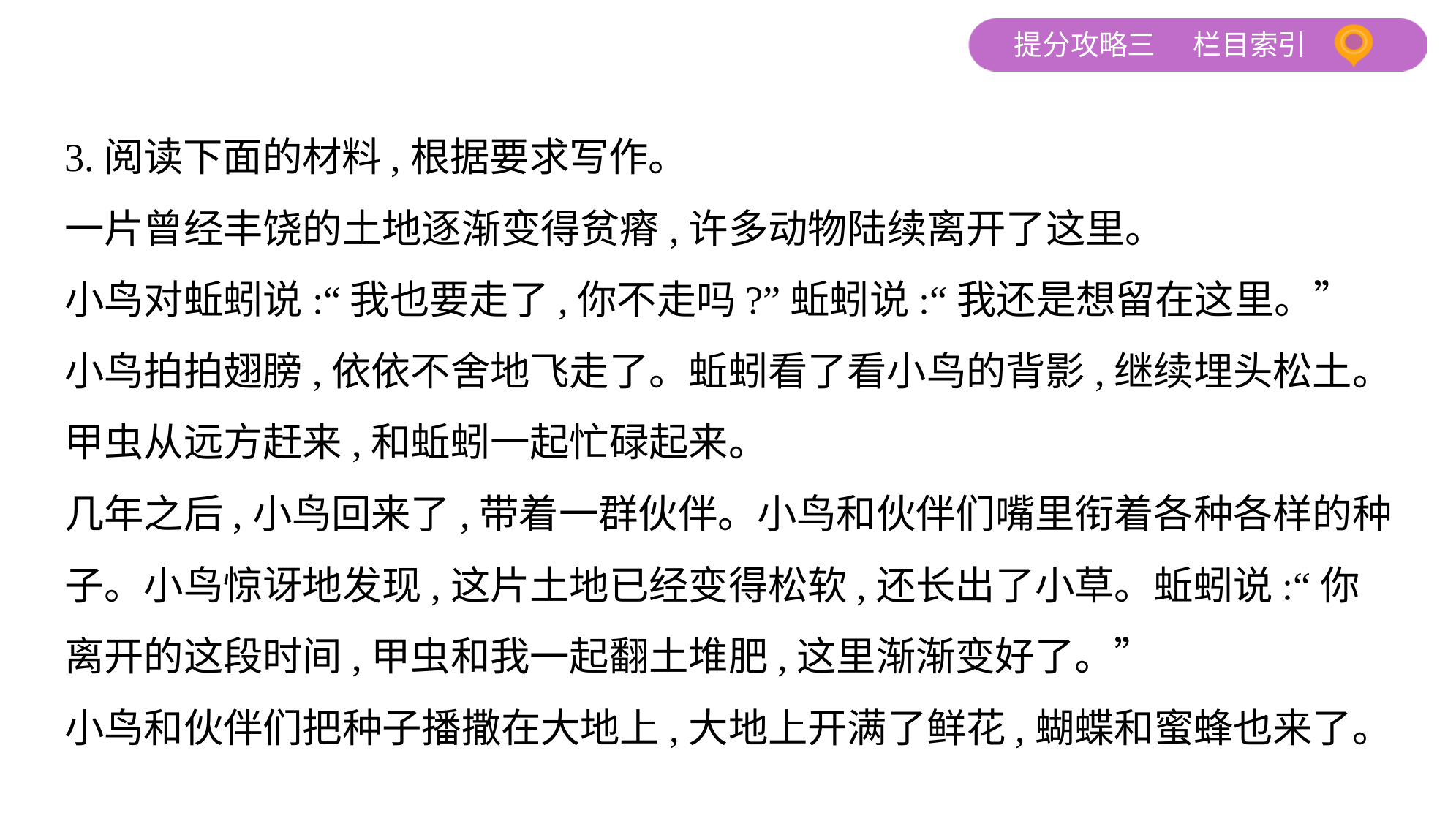

3.阅读下面的材料,根据要求写作。
一片曾经丰饶的土地逐渐变得贫瘠,许多动物陆续离开了这里。
小鸟对蚯蚓说:“我也要走了,你不走吗?”蚯蚓说:“我还是想留在这里。”
小鸟拍拍翅膀,依依不舍地飞走了。蚯蚓看了看小鸟的背影,继续埋头松土。
甲虫从远方赶来,和蚯蚓一起忙碌起来。
几年之后,小鸟回来了,带着一群伙伴。小鸟和伙伴们嘴里衔着各种各样的种
子。小鸟惊讶地发现,这片土地已经变得松软,还长出了小草。蚯蚓说:“你
离开的这段时间,甲虫和我一起翻土堆肥,这里渐渐变好了。”
小鸟和伙伴们把种子播撒在大地上,大地上开满了鲜花,蝴蝶和蜜蜂也来了。